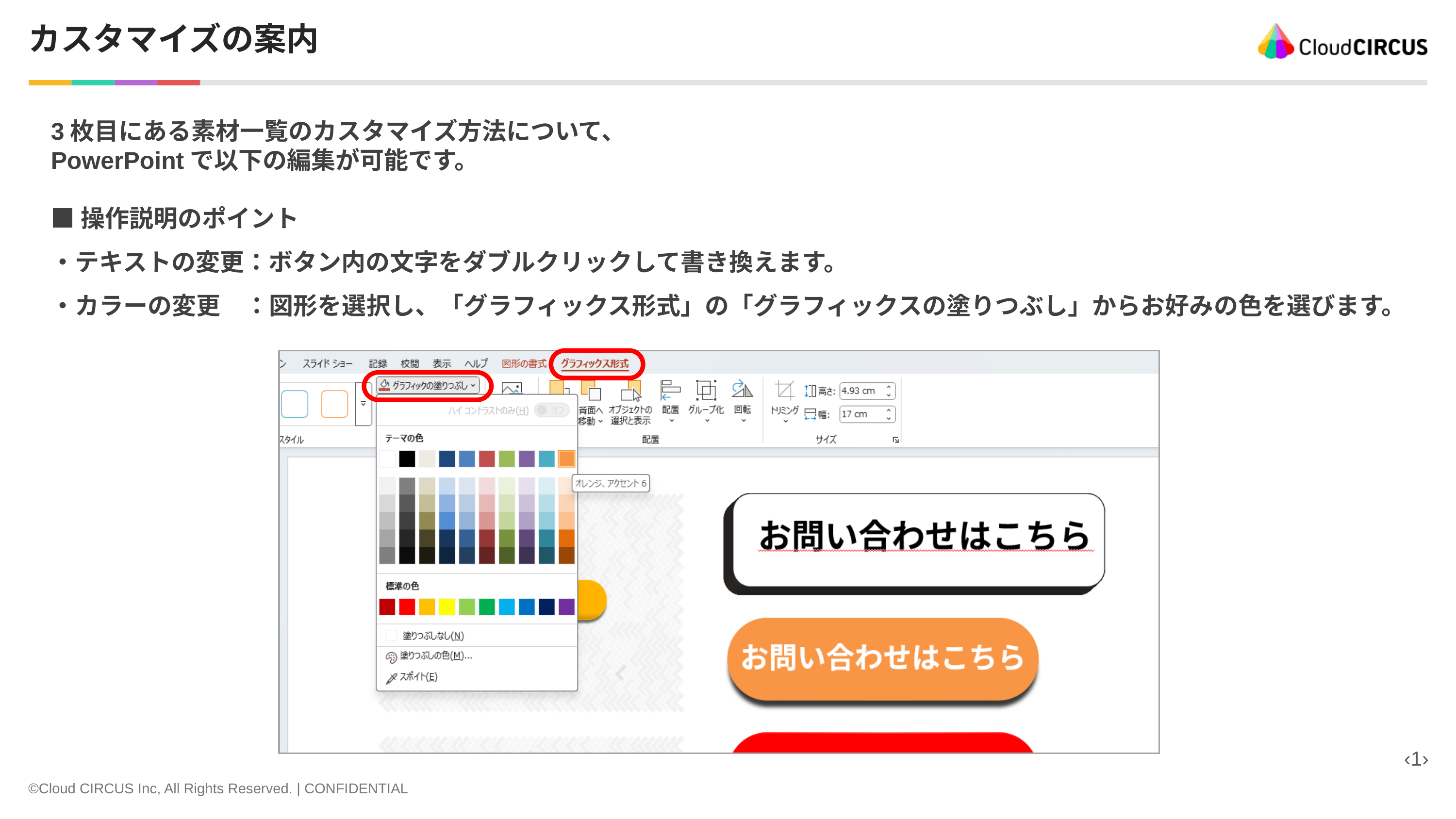

カスタマイズの案内

3枚目にある素材一覧のカスタマイズ方法について、
PowerPointで以下の編集が可能です。

■操作説明のポイント
・テキストの変更：ボタン内の文字をダブルクリックして書き換えます。
・カラーの変更　：図形を選択し、「グラフィックス形式」の「グラフィックスの塗りつぶし」からお好みの色を選びます。

‹1›
©Cloud CIRCUS Inc, All Rights Reserved. | CONFIDENTIAL